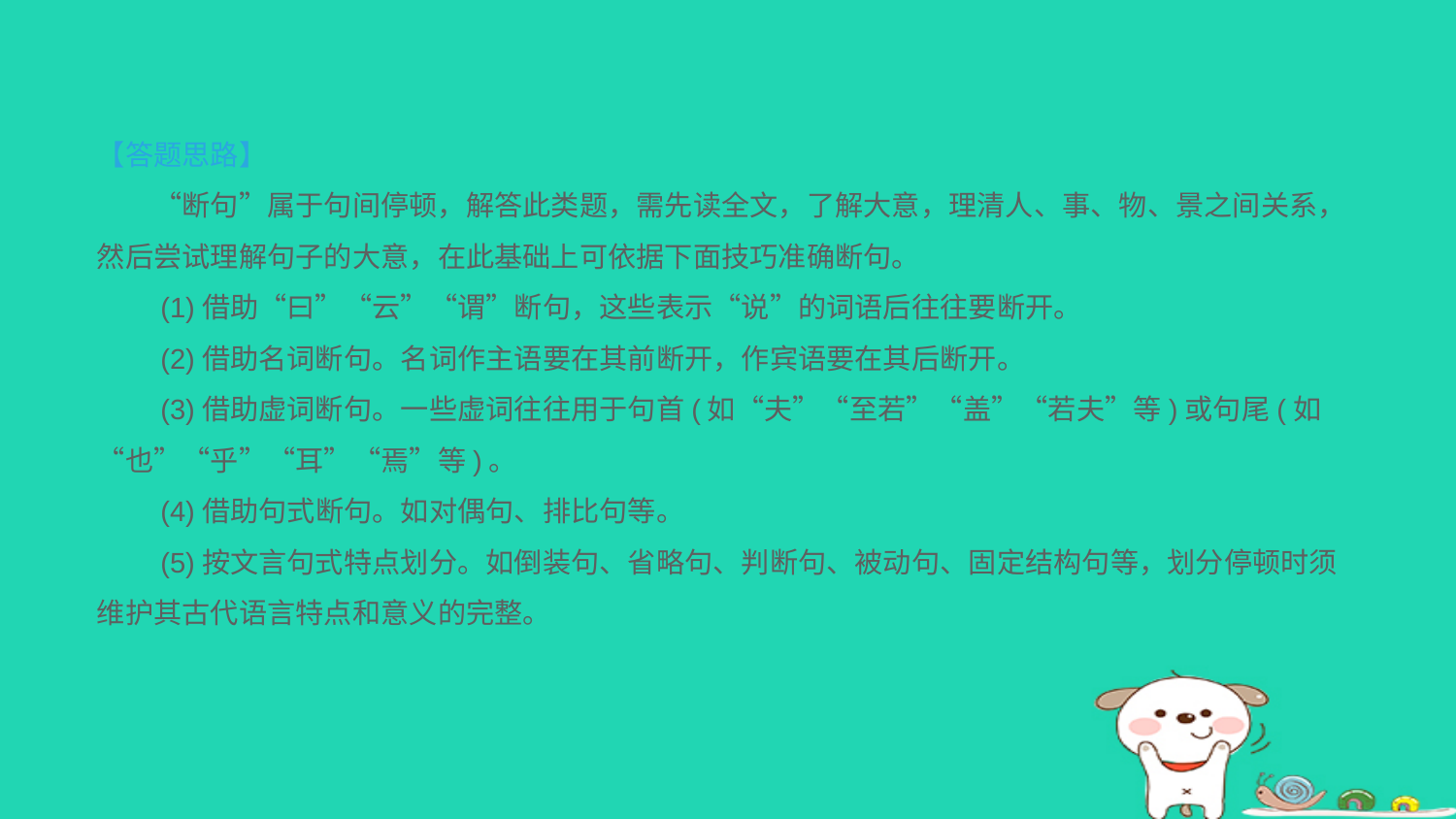

【答题思路】
　　“断句”属于句间停顿，解答此类题，需先读全文，了解大意，理清人、事、物、景之间关系，然后尝试理解句子的大意，在此基础上可依据下面技巧准确断句。
　　(1)借助“曰”“云”“谓”断句，这些表示“说”的词语后往往要断开。
　　(2)借助名词断句。名词作主语要在其前断开，作宾语要在其后断开。
　　(3)借助虚词断句。一些虚词往往用于句首(如“夫”“至若”“盖”“若夫”等)或句尾(如“也”“乎”“耳”“焉”等)。
　　(4)借助句式断句。如对偶句、排比句等。
　　(5)按文言句式特点划分。如倒装句、省略句、判断句、被动句、固定结构句等，划分停顿时须维护其古代语言特点和意义的完整。